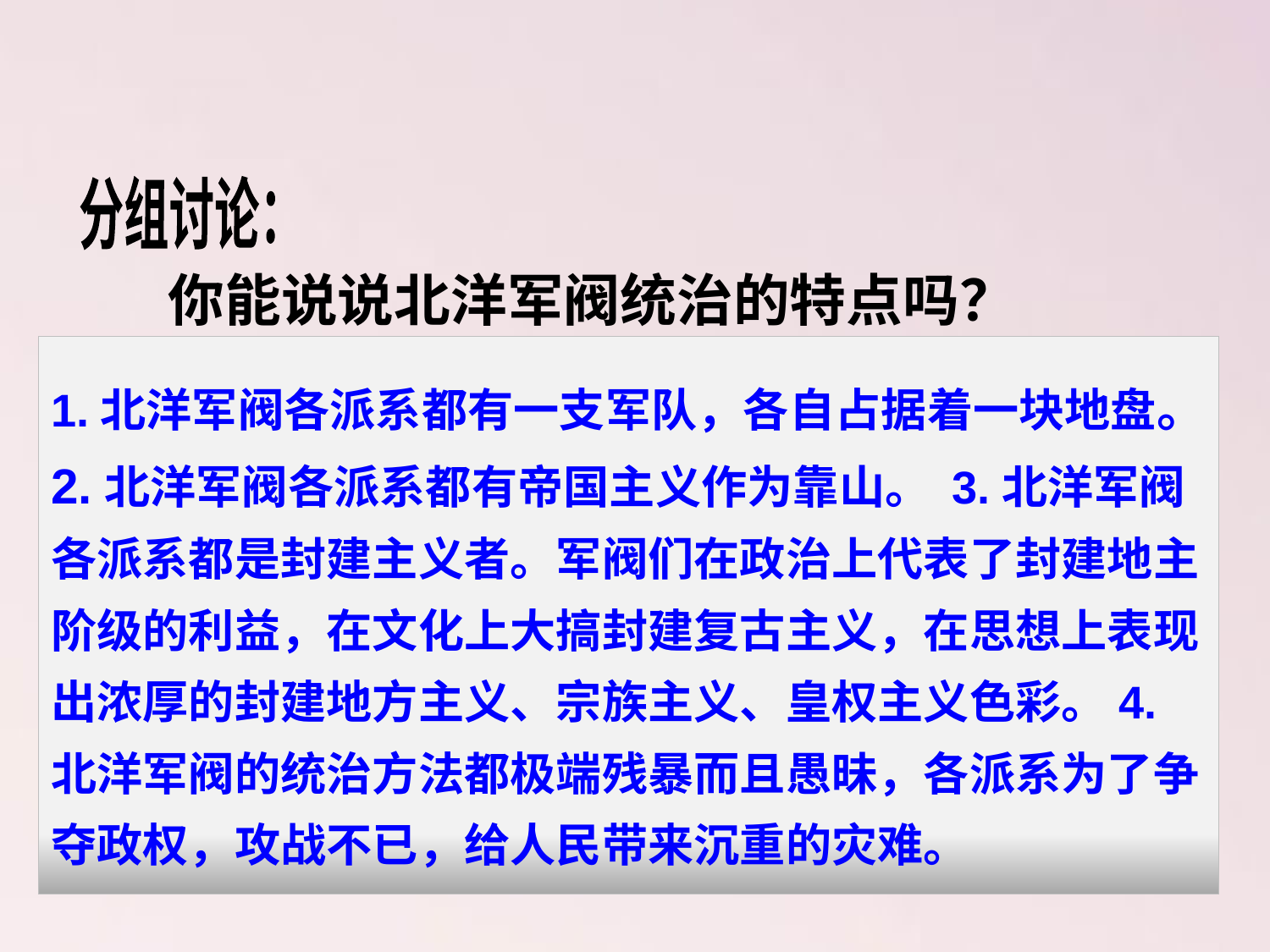

分组讨论：
    你能说说北洋军阀统治的特点吗？
1.北洋军阀各派系都有一支军队，各自占据着一块地盘。2.北洋军阀各派系都有帝国主义作为靠山。 3.北洋军阀各派系都是封建主义者。军阀们在政治上代表了封建地主阶级的利益，在文化上大搞封建复古主义，在思想上表现出浓厚的封建地方主义、宗族主义、皇权主义色彩。4.北洋军阀的统治方法都极端残暴而且愚昧，各派系为了争夺政权，攻战不已，给人民带来沉重的灾难。